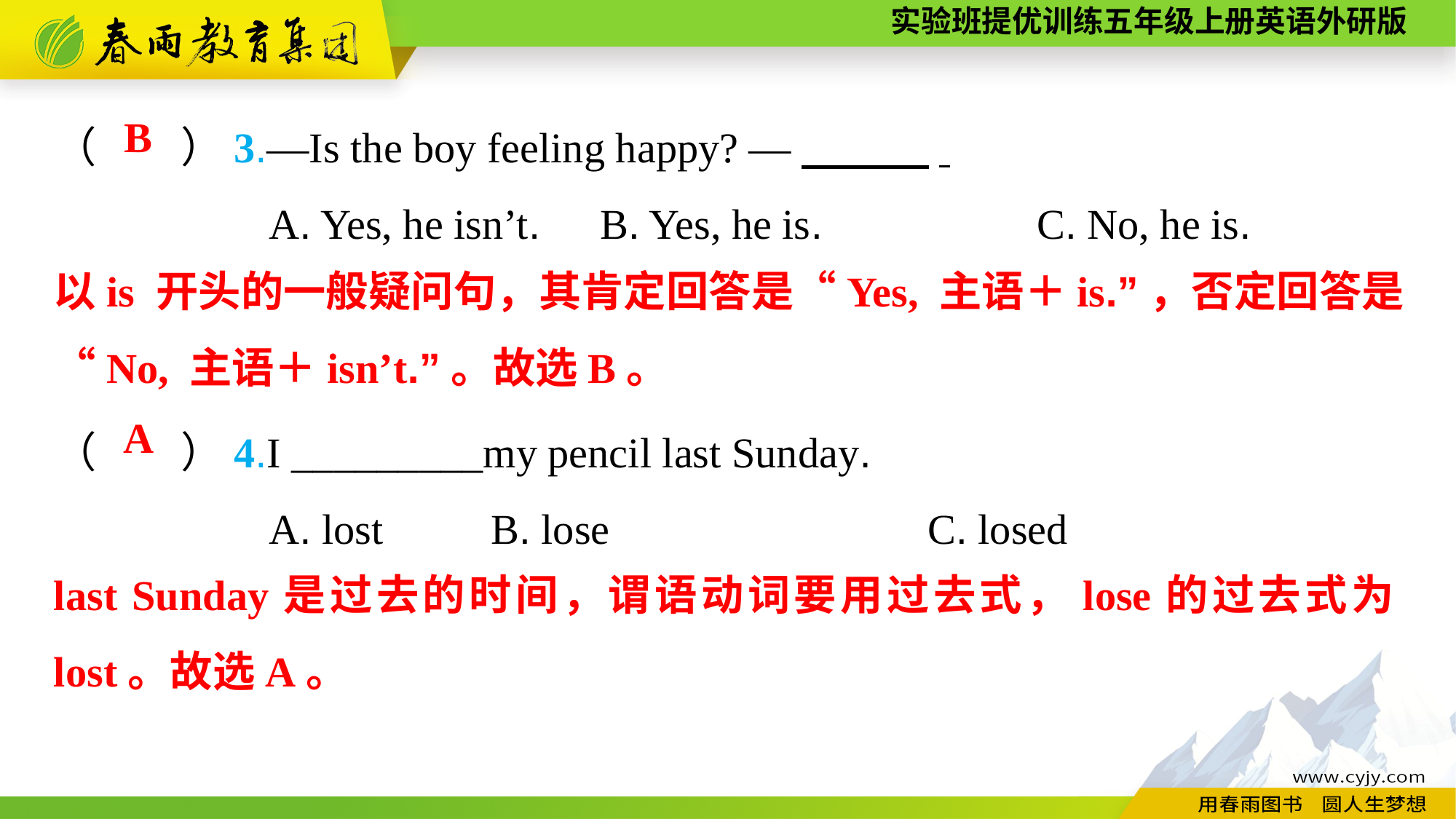

（　　）3.—Is the boy feeling happy? —　　　.
A. Yes, he isn’t.	B. Yes, he is.		C. No, he is.

（　　）4.I _________my pencil last Sunday.
A. lost	B. lose			C. losed
B
以is 开头的一般疑问句，其肯定回答是“Yes, 主语＋is.”，否定回答是“No, 主语＋isn’t.”。故选B。
A
last Sunday是过去的时间，谓语动词要用过去式，lose的过去式为lost。故选A。